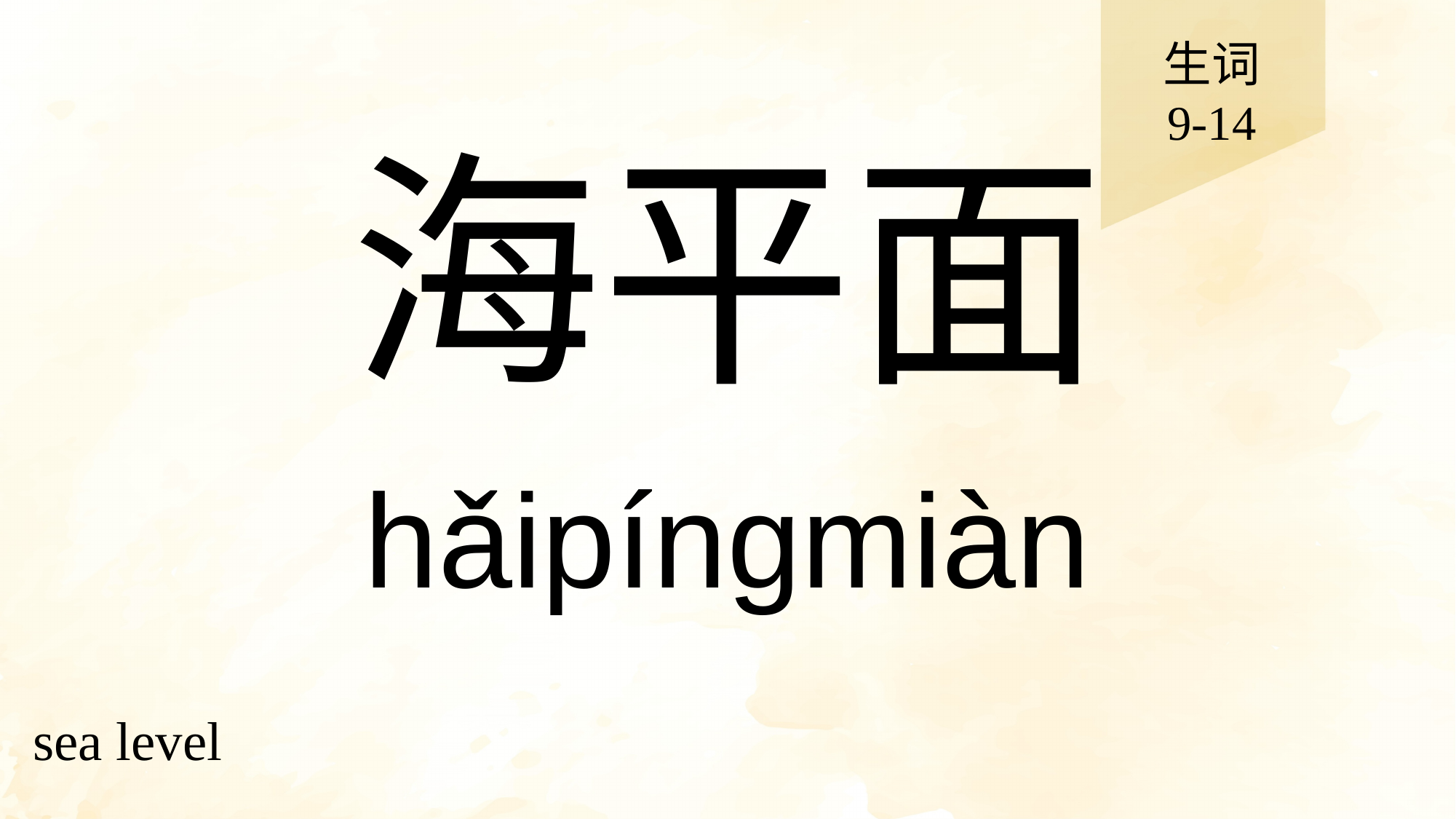

生词
9-14
# 海平面
hǎipíngmiàn
sea level